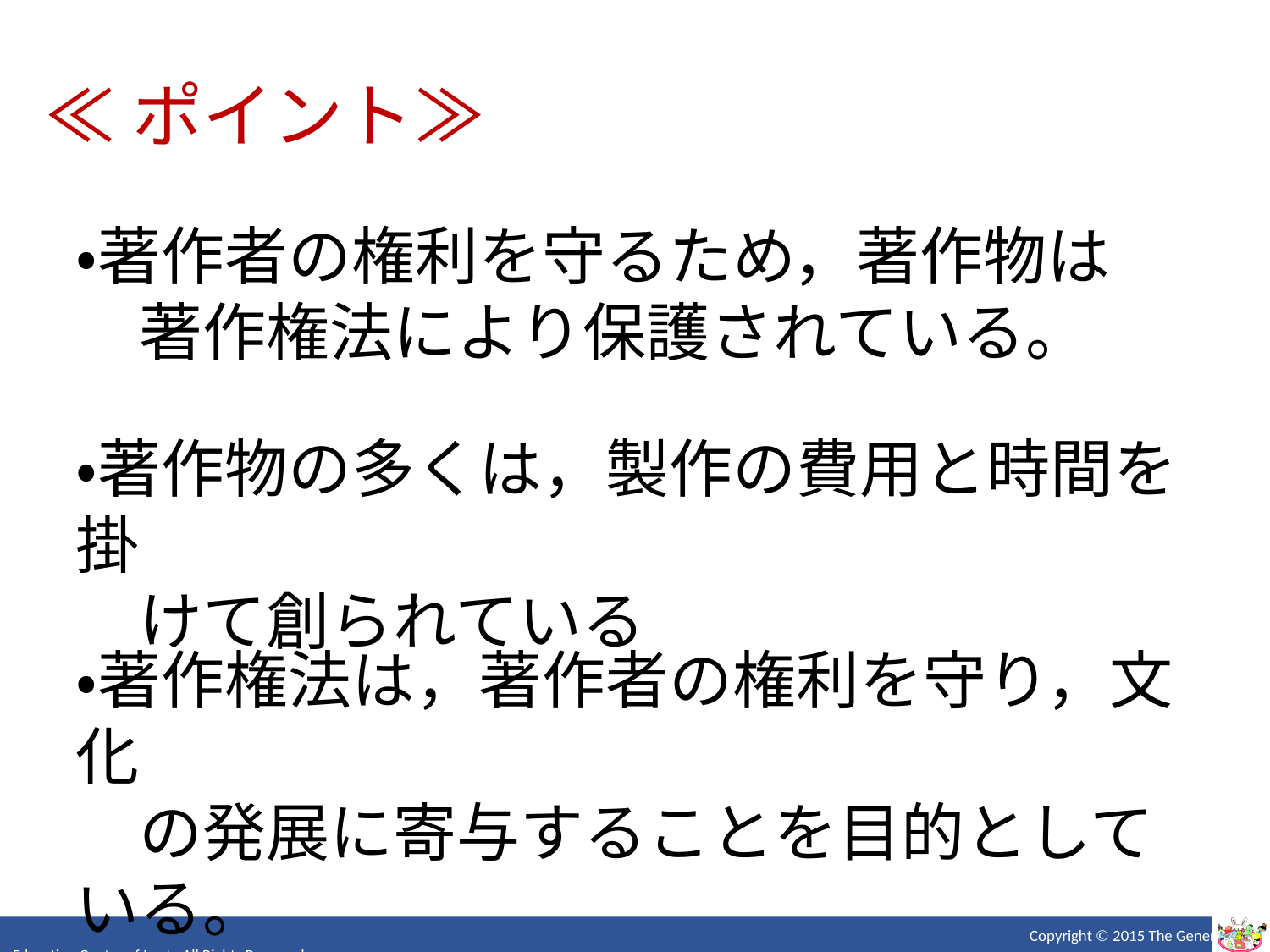

≪ポイント≫
・著作者の権利を守るため，著作物は
　著作権法により保護されている。
・著作物の多くは，製作の費用と時間を掛
　けて創られている
・著作権法は，著作者の権利を守り，文化
　の発展に寄与することを目的としている。